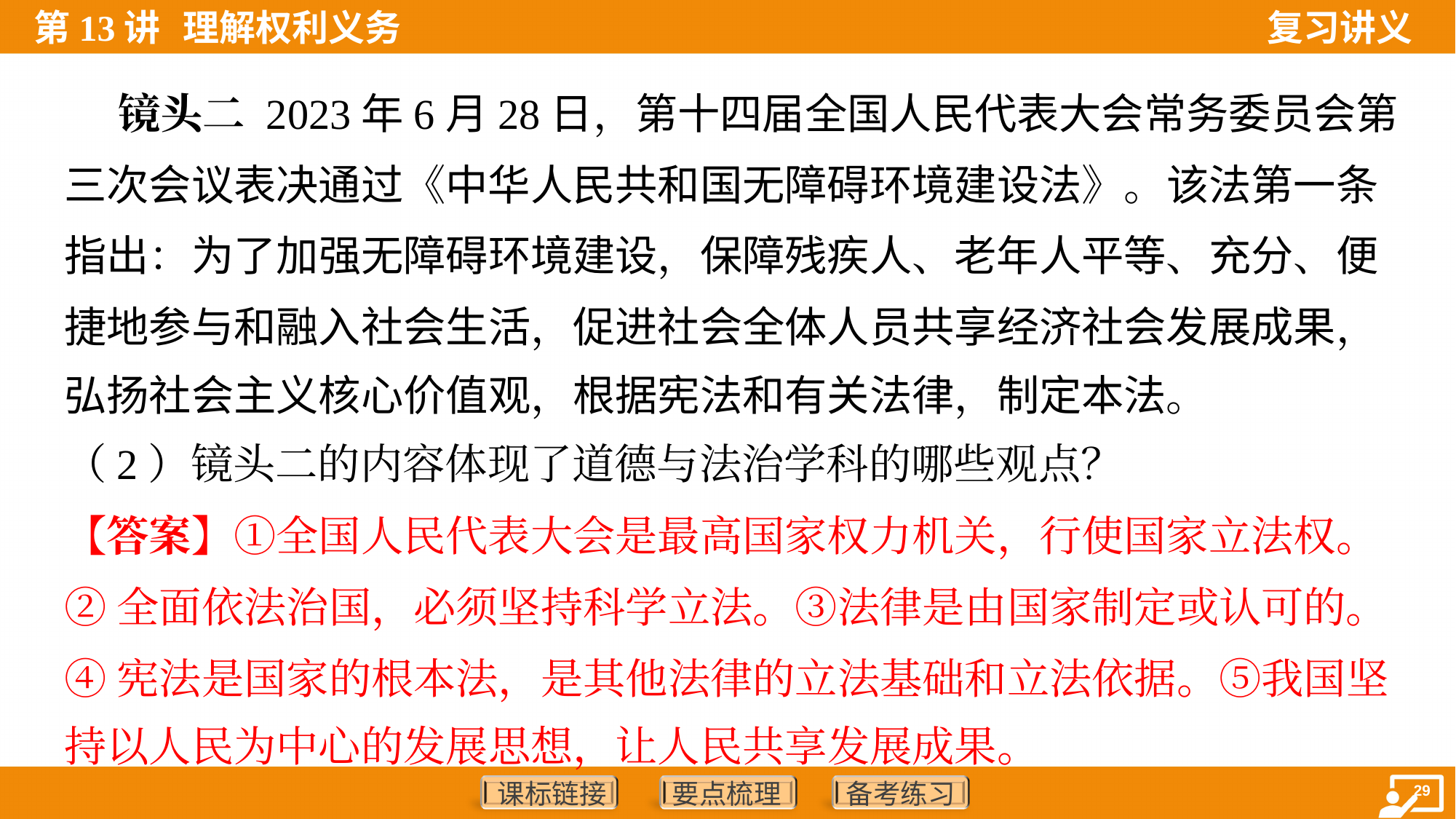

镜头二 2023年6月28日，第十四届全国人民代表大会常务委员会第
三次会议表决通过《中华人民共和国无障碍环境建设法》。该法第一条
指出：为了加强无障碍环境建设，保障残疾人、老年人平等、充分、便
捷地参与和融入社会生活，促进社会全体人员共享经济社会发展成果，
弘扬社会主义核心价值观，根据宪法和有关法律，制定本法。
（2）镜头二的内容体现了道德与法治学科的哪些观点？
【答案】①全国人民代表大会是最高国家权力机关，行使国家立法权。
②全面依法治国，必须坚持科学立法。③法律是由国家制定或认可的。
④宪法是国家的根本法，是其他法律的立法基础和立法依据。⑤我国坚
持以人民为中心的发展思想，让人民共享发展成果。